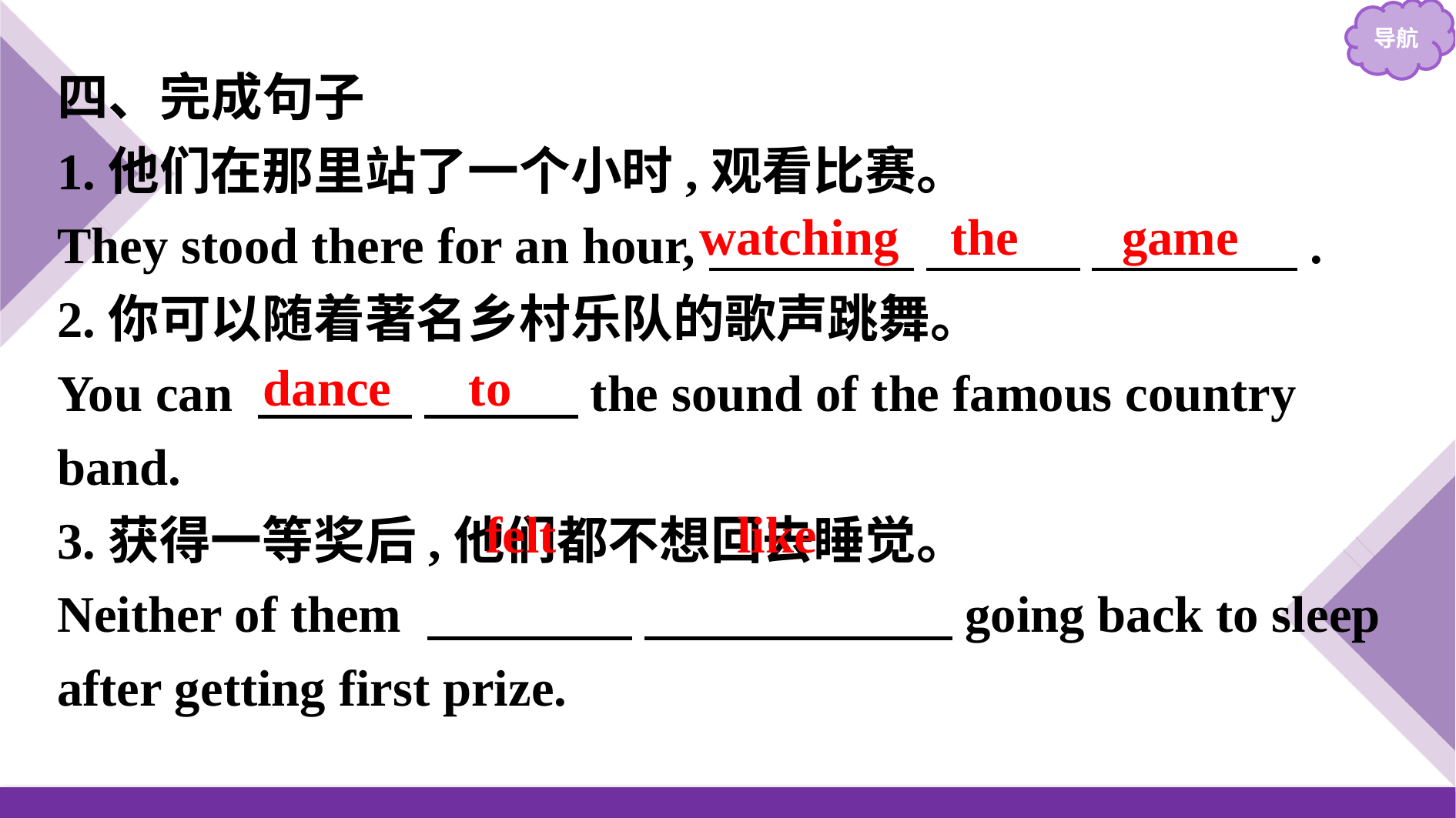

四、完成句子
1.他们在那里站了一个小时,观看比赛。
They stood there for an hour,　　　　 　　　 　　　　.
2.你可以随着著名乡村乐队的歌声跳舞。
You can 　　　 　　　the sound of the famous country band.
3.获得一等奖后,他们都不想回去睡觉。
Neither of them 　　　　 　　　　　　going back to sleep after getting first prize.
watching    the        game
dance      to
felt              like